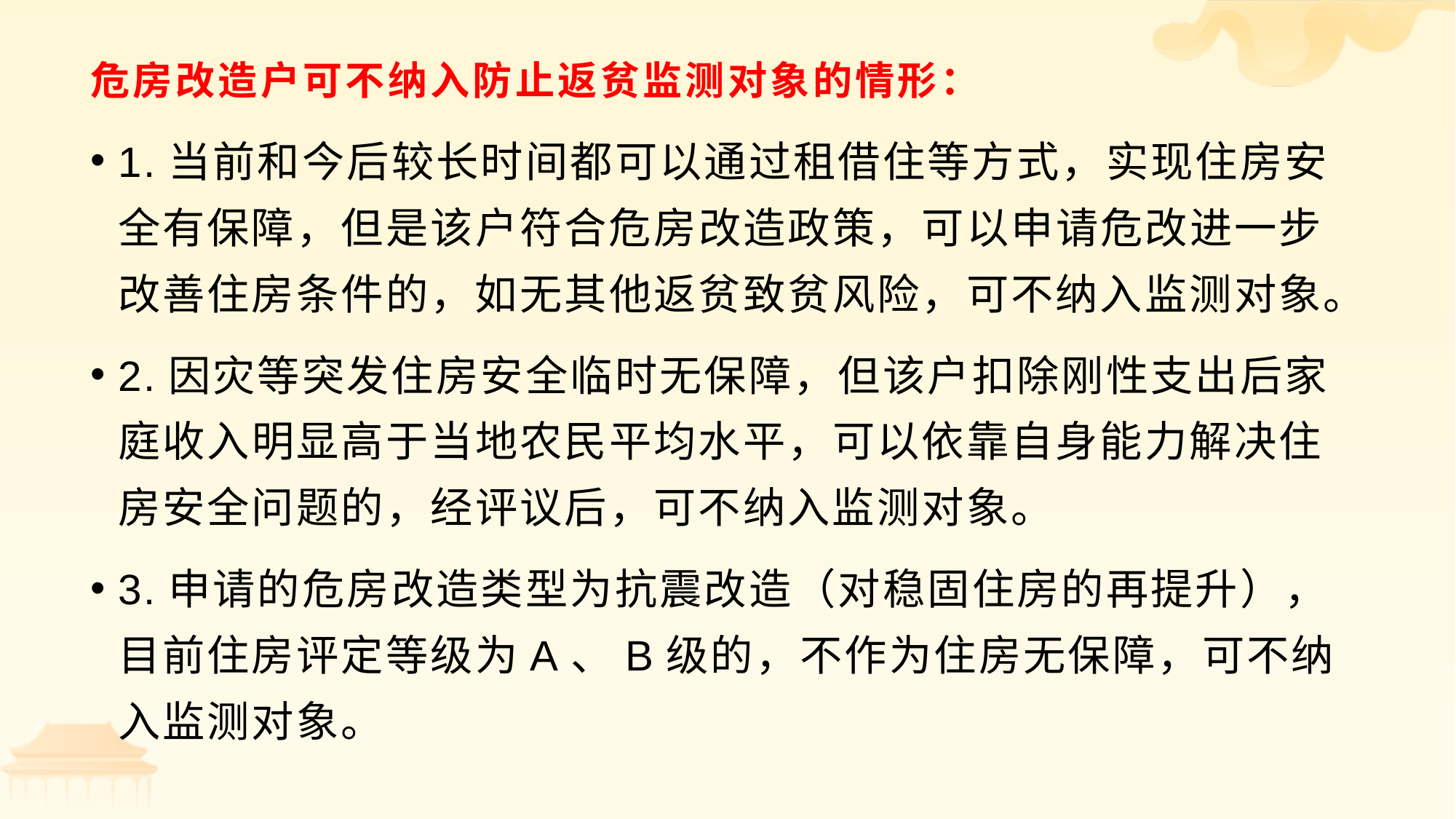

# 危房改造户可不纳入防止返贫监测对象的情形：
1.当前和今后较长时间都可以通过租借住等方式，实现住房安全有保障，但是该户符合危房改造政策，可以申请危改进一步改善住房条件的，如无其他返贫致贫风险，可不纳入监测对象。
2.因灾等突发住房安全临时无保障，但该户扣除刚性支出后家庭收入明显高于当地农民平均水平，可以依靠自身能力解决住房安全问题的，经评议后，可不纳入监测对象。
3.申请的危房改造类型为抗震改造（对稳固住房的再提升），目前住房评定等级为A、B级的，不作为住房无保障，可不纳入监测对象。